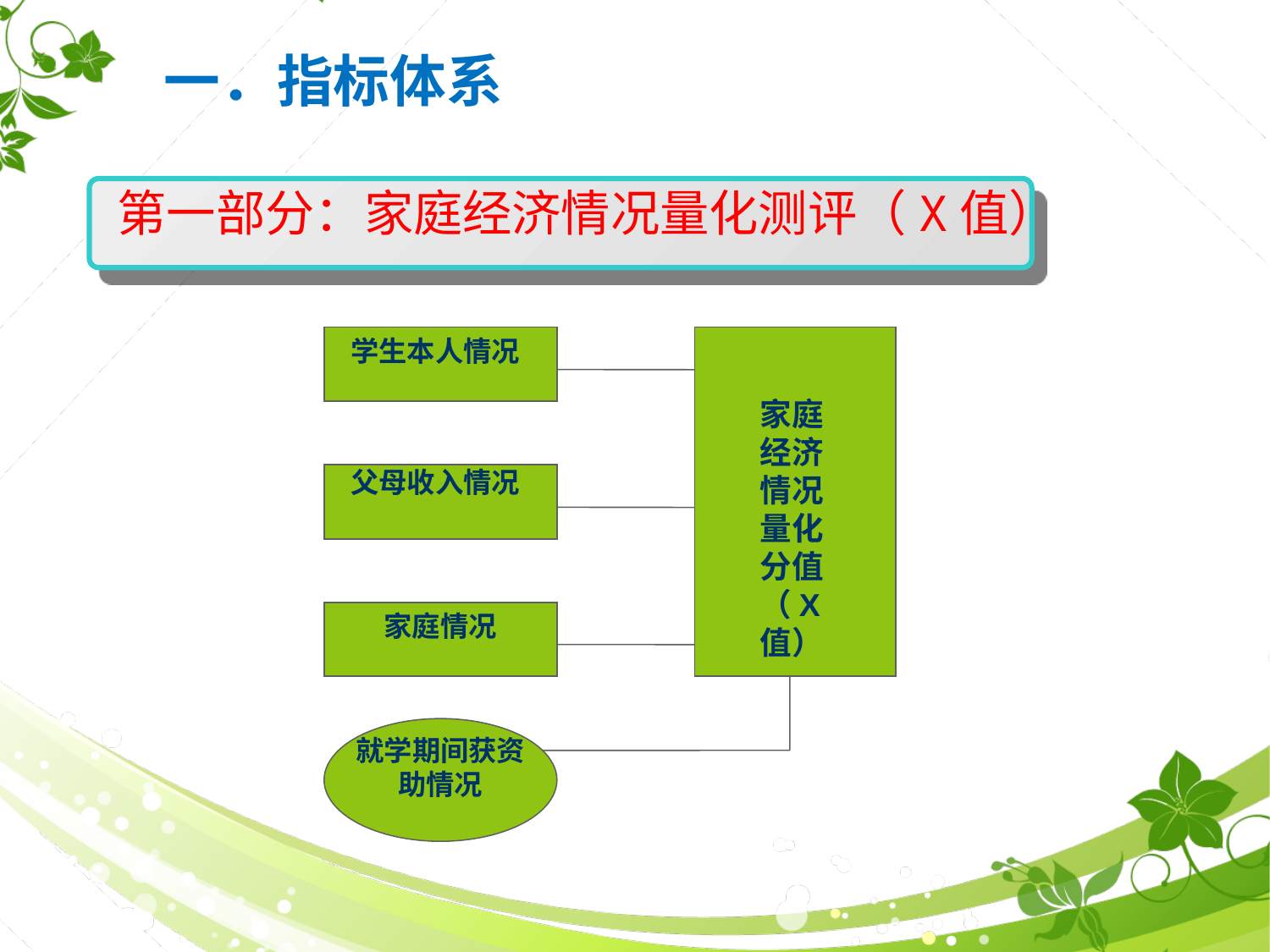

一．指标体系践
第一部分：家庭经济情况量化测评（X值）

学生本人情况

家庭经济情况量化分值（X值）
父母收入情况

家庭情况

就学期间获资助情况